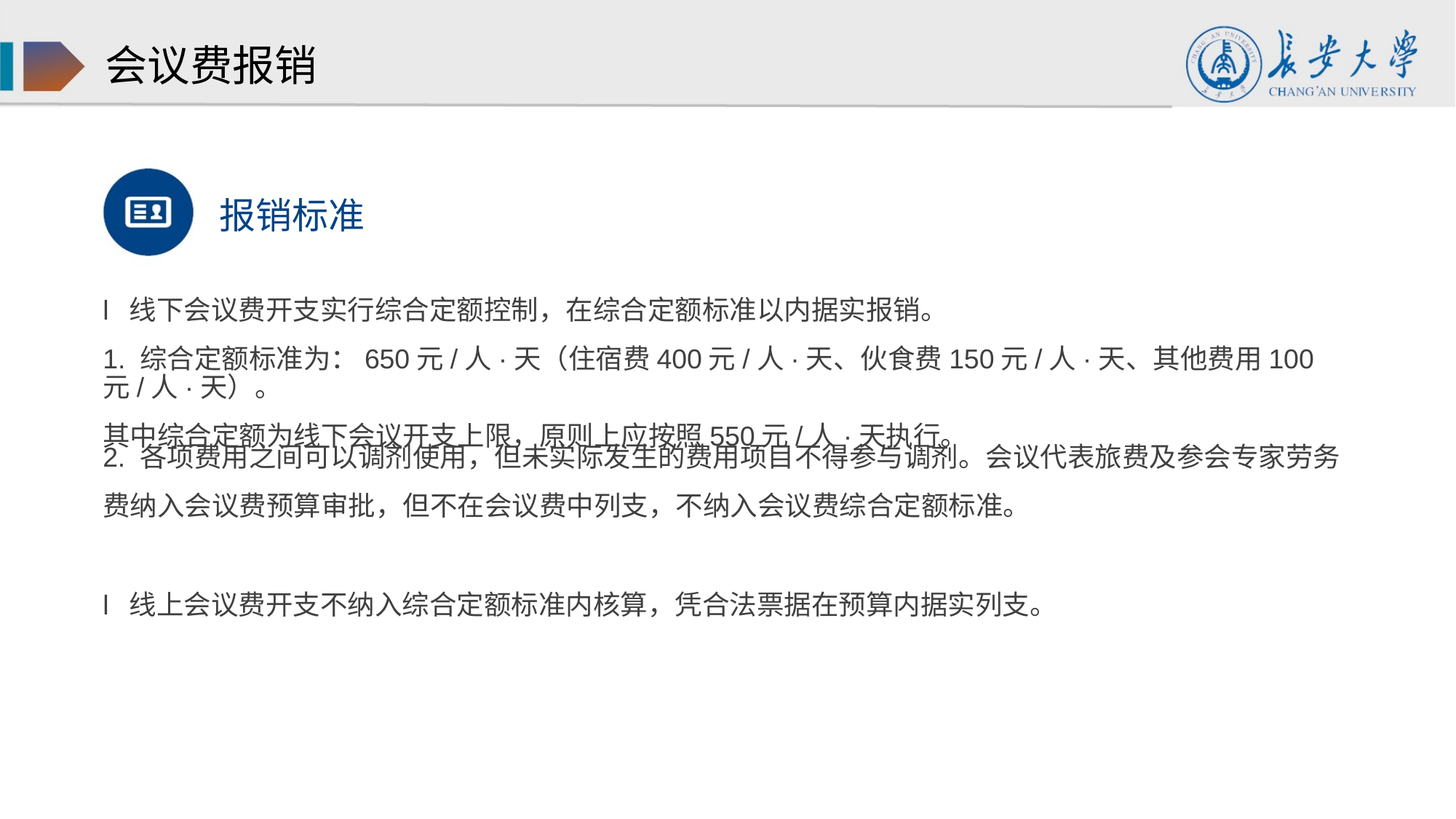

会议费报销
报销标准
l 线下会议费开支实行综合定额控制，在综合定额标准以内据实报销。
1. 综合定额标准为：650元/人·天（住宿费400元/人·天、伙食费150元/人·天、其他费用100元/人·天）。
其中综合定额为线下会议开支上限，原则上应按照550元/人·天执行。
2. 各项费用之间可以调剂使用，但未实际发生的费用项目不得参与调剂。会议代表旅费及参会专家劳务
费纳入会议费预算审批，但不在会议费中列支，不纳入会议费综合定额标准。
l 线上会议费开支不纳入综合定额标准内核算，凭合法票据在预算内据实列支。